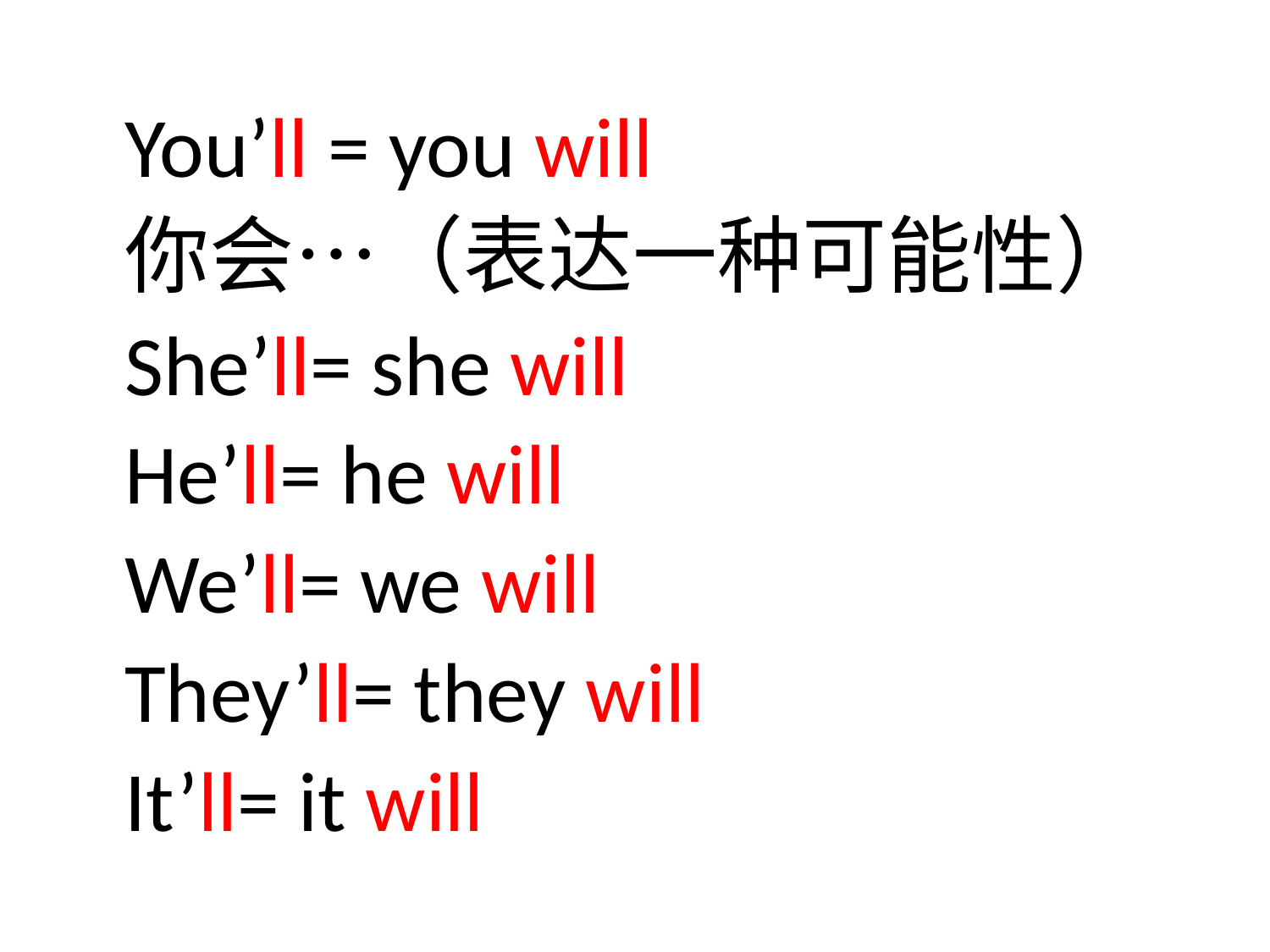

You’ll = you will
你会…（表达一种可能性）
She’ll= she will
He’ll= he will
We’ll= we will
They’ll= they will
It’ll= it will